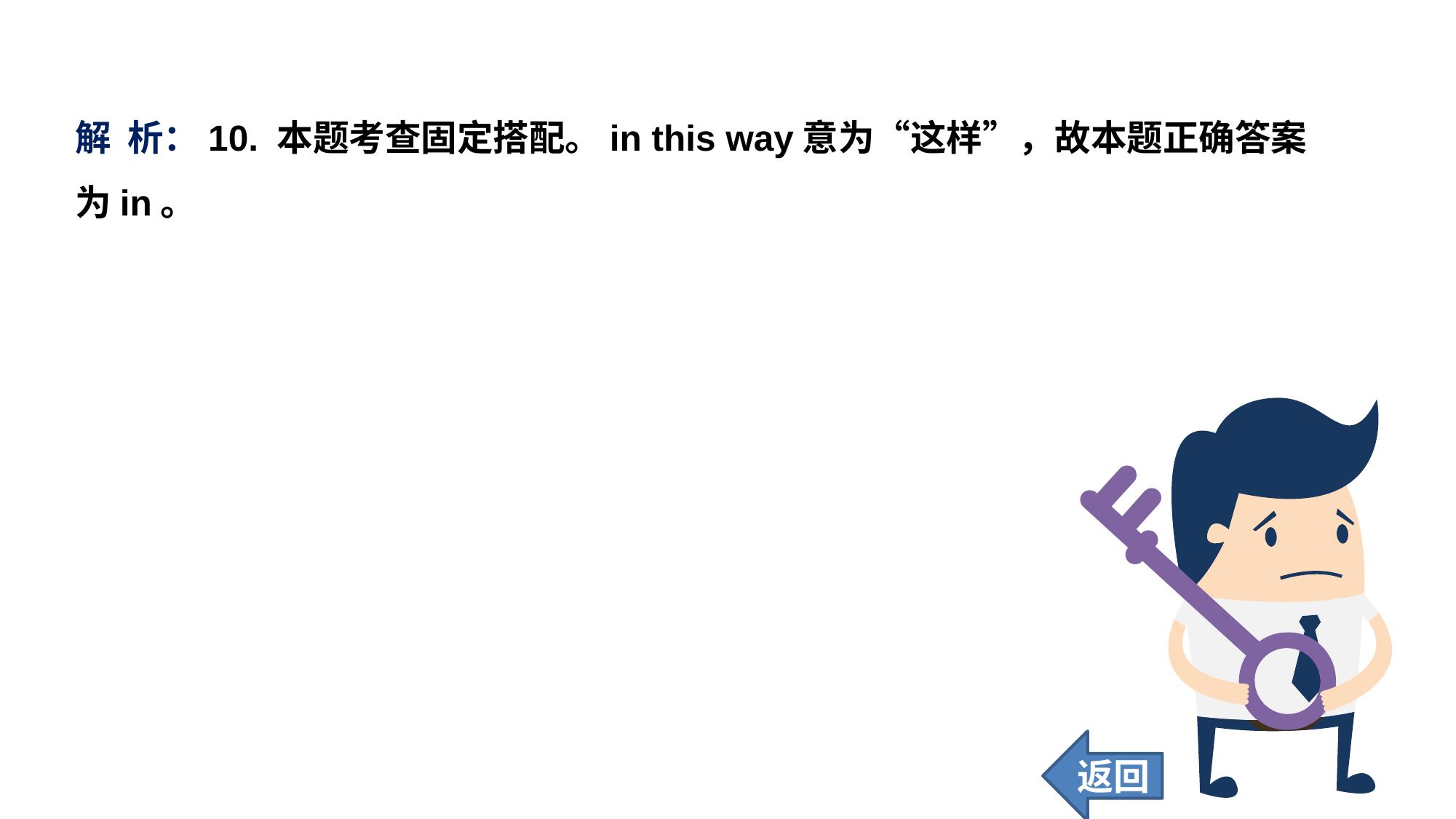

解  析：10. 本题考查固定搭配。in this way意为“这样”，故本题正确答案为in。

返回
205